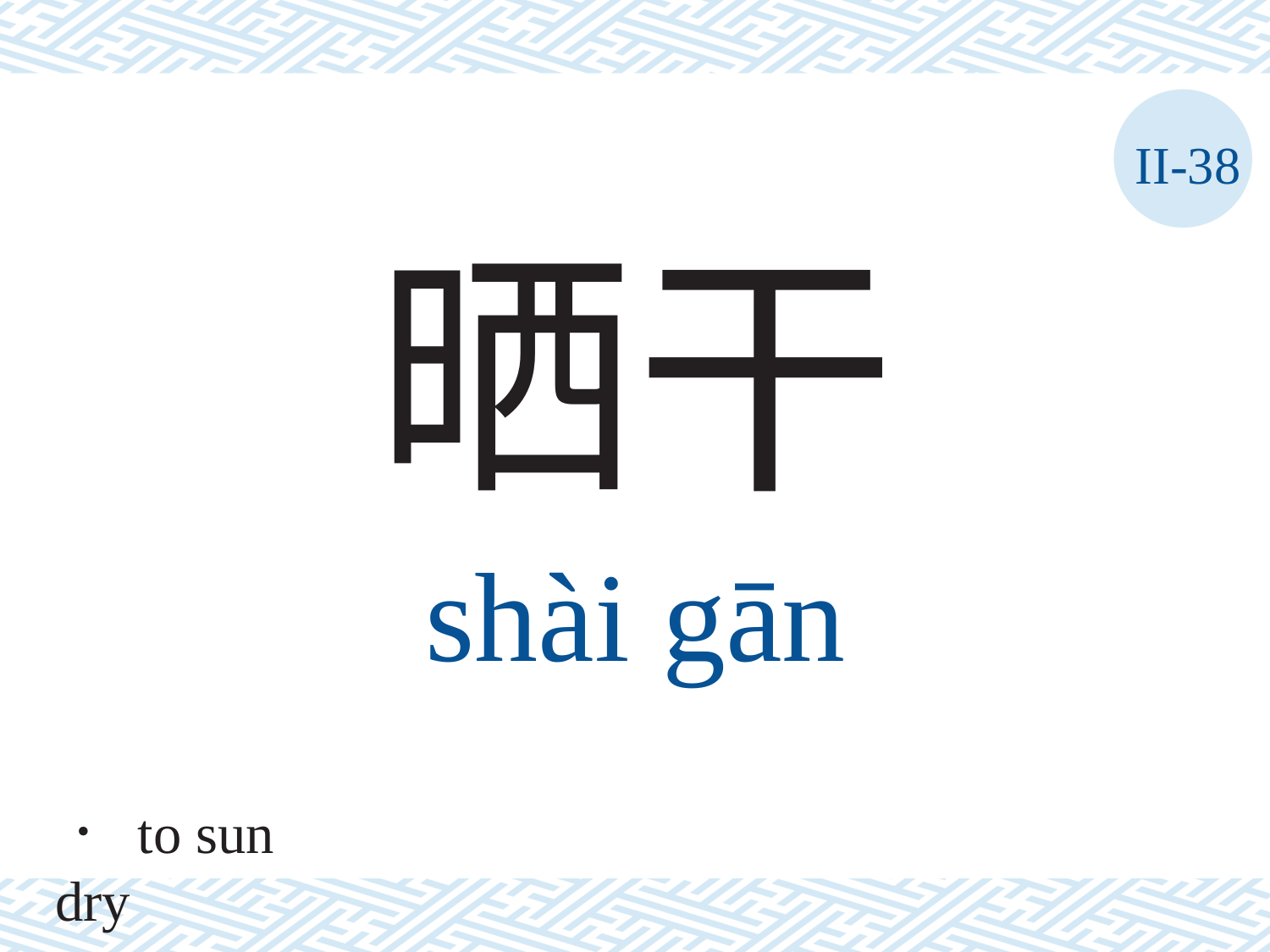

II-38
晒干
shài	gān
． to sun dry